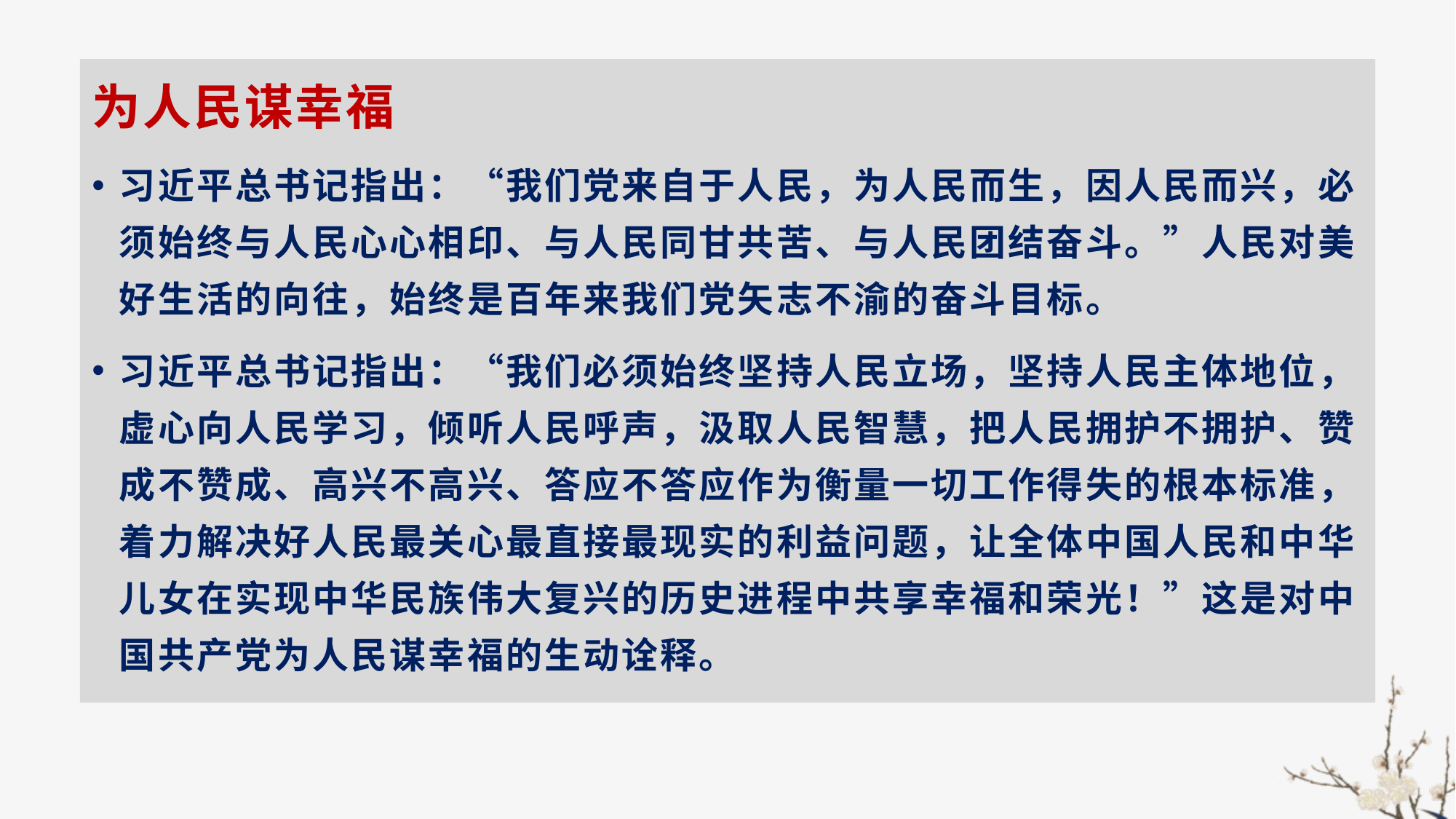

为人民谋幸福
习近平总书记指出：“我们党来自于人民，为人民而生，因人民而兴，必须始终与人民心心相印、与人民同甘共苦、与人民团结奋斗。”人民对美好生活的向往，始终是百年来我们党矢志不渝的奋斗目标。
习近平总书记指出：“我们必须始终坚持人民立场，坚持人民主体地位，虚心向人民学习，倾听人民呼声，汲取人民智慧，把人民拥护不拥护、赞成不赞成、高兴不高兴、答应不答应作为衡量一切工作得失的根本标准，着力解决好人民最关心最直接最现实的利益问题，让全体中国人民和中华儿女在实现中华民族伟大复兴的历史进程中共享幸福和荣光！”这是对中国共产党为人民谋幸福的生动诠释。